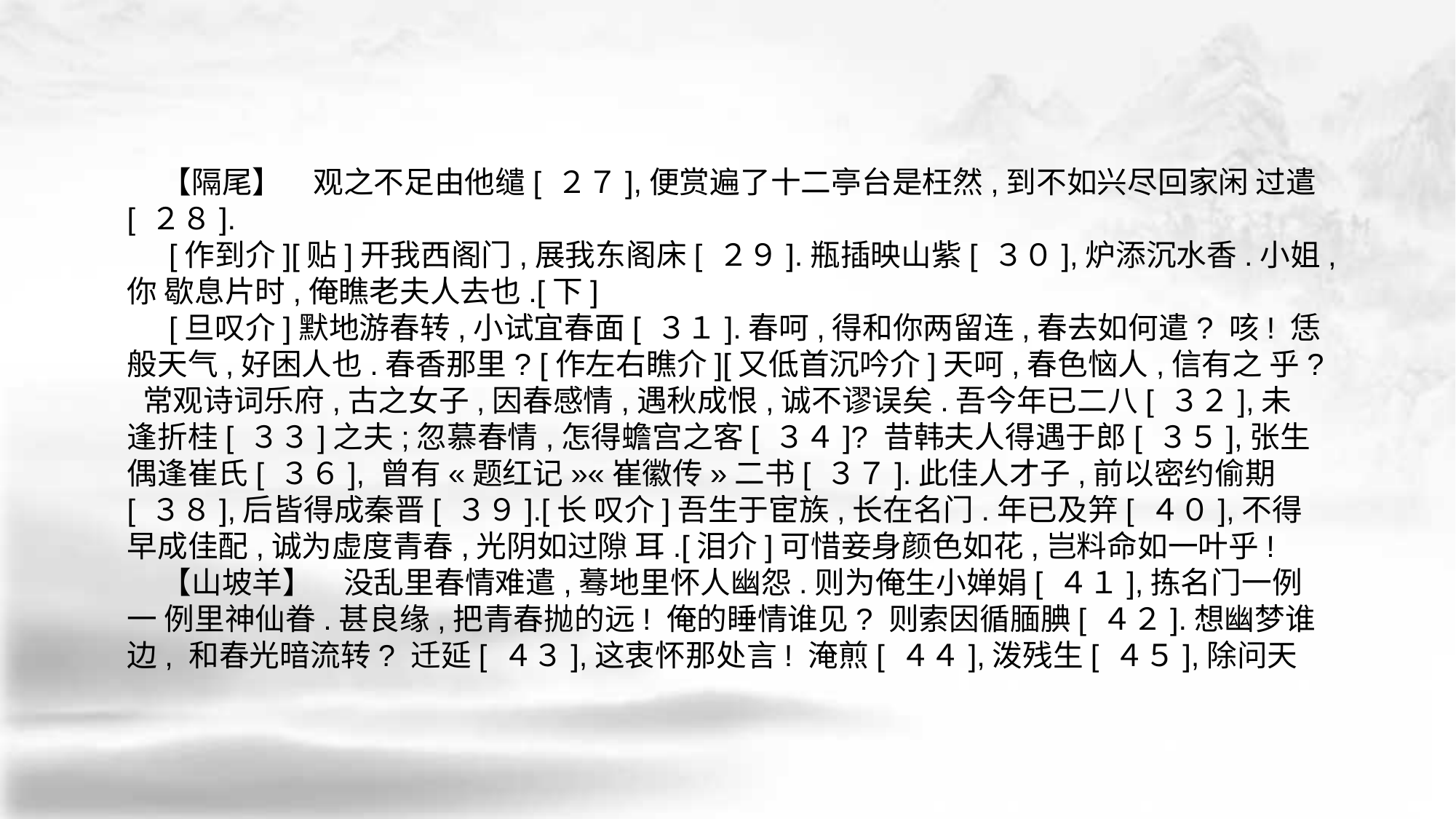

【隔尾】　观之不足由他缱[ ２７],便赏遍了十二亭台是枉然,到不如兴尽回家闲 过遣[ ２８].
     [作到介][贴]开我西阁门,展我东阁床[ ２９].瓶插映山紫[ ３０],炉添沉水香.小姐,你 歇息片时,俺瞧老夫人去也.[下]
     [旦叹介]默地游春转,小试宜春面[ ３１].春呵,得和你两留连,春去如何遣? 咳! 恁 般天气,好困人也.春香那里? [作左右瞧介][又低首沉吟介]天呵,春色恼人,信有之 乎? 常观诗词乐府,古之女子,因春感情,遇秋成恨,诚不谬误矣.吾今年已二八[ ３２],未 逢折桂[ ３３]之夫;忽慕春情,怎得蟾宫之客[ ３４]? 昔韩夫人得遇于郎[ ３５],张生偶逢崔氏[ ３６], 曾有«题红记»«崔徽传»二书[ ３７].此佳人才子,前以密约偷期[ ３８],后皆得成秦晋[ ３９].[长 叹介]吾生于宦族,长在名门.年已及笄[ ４０],不得早成佳配,诚为虚度青春,光阴如过隙 耳.[泪介]可惜妾身颜色如花,岂料命如一叶乎!
    【山坡羊】　没乱里春情难遣,蓦地里怀人幽怨.则为俺生小婵娟[ ４１],拣名门一例一 例里神仙眷.甚良缘,把青春抛的远! 俺的睡情谁见? 则索因循腼腆[ ４２].想幽梦谁边, 和春光暗流转? 迁延[ ４３],这衷怀那处言! 淹煎[ ４４],泼残生[ ４５],除问天